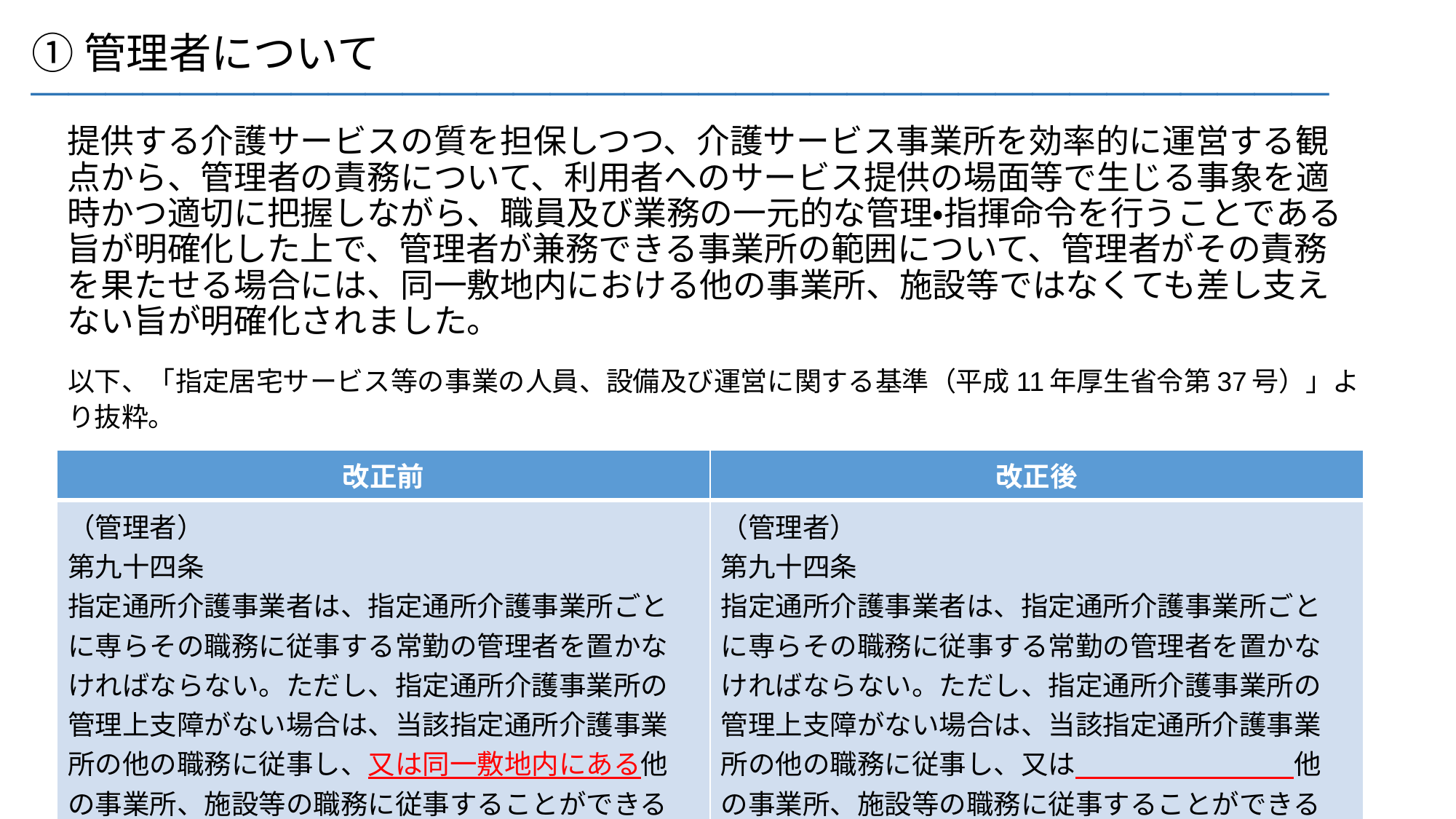

___________________________________
①管理者について
提供する介護サービスの質を担保しつつ、介護サービス事業所を効率的に運営する観点から、管理者の責務について、利用者へのサービス提供の場面等で生じる事象を適時かつ適切に把握しながら、職員及び業務の一元的な管理・指揮命令を行うことである旨が明確化した上で、管理者が兼務できる事業所の範囲について、管理者がその責務を果たせる場合には、同一敷地内における他の事業所、施設等ではなくても差し支えない旨が明確化されました。
以下、「指定居宅サービス等の事業の人員、設備及び運営に関する基準（平成11年厚生省令第37号）」より抜粋。
| 改正前 | 改正後 |
| --- | --- |
| （管理者） 第九十四条 指定通所介護事業者は、指定通所介護事業所ごと に専らその職務に従事する常勤の管理者を置かな ければならない。ただし、指定通所介護事業所の 管理上支障がない場合は、当該指定通所介護事業 所の他の職務に従事し、又は同一敷地内にある他 の事業所、施設等の職務に従事することができる ものとする。 | （管理者） 第九十四条 指定通所介護事業者は、指定通所介護事業所ごと に専らその職務に従事する常勤の管理者を置かな ければならない。ただし、指定通所介護事業所の 管理上支障がない場合は、当該指定通所介護事業 所の他の職務に従事し、又は　　　　　　　　他 の事業所、施設等の職務に従事することができる ものとする。 |